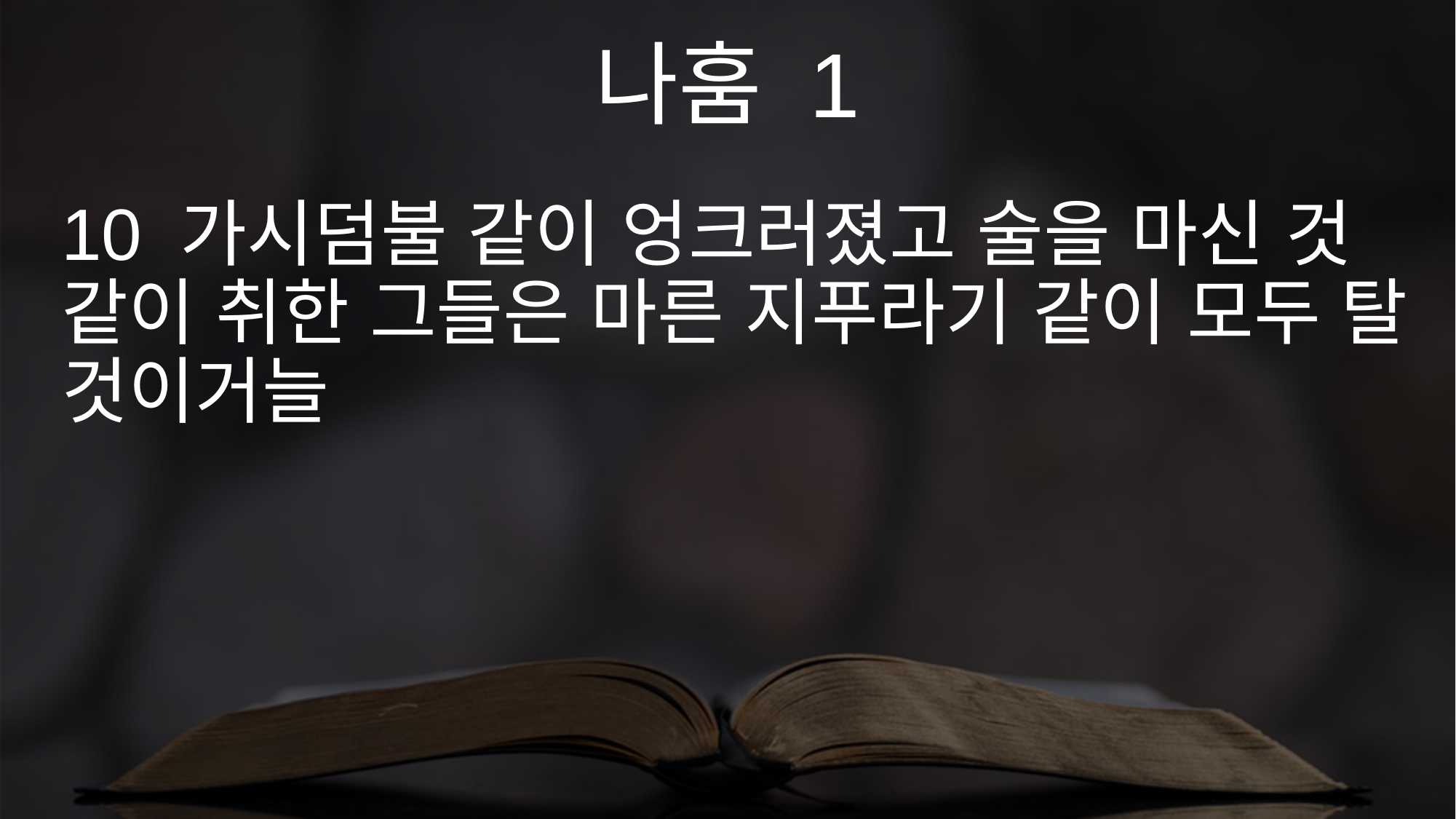

나훔 1
10 가시덤불 같이 엉크러졌고 술을 마신 것 같이 취한 그들은 마른 지푸라기 같이 모두 탈 것이거늘